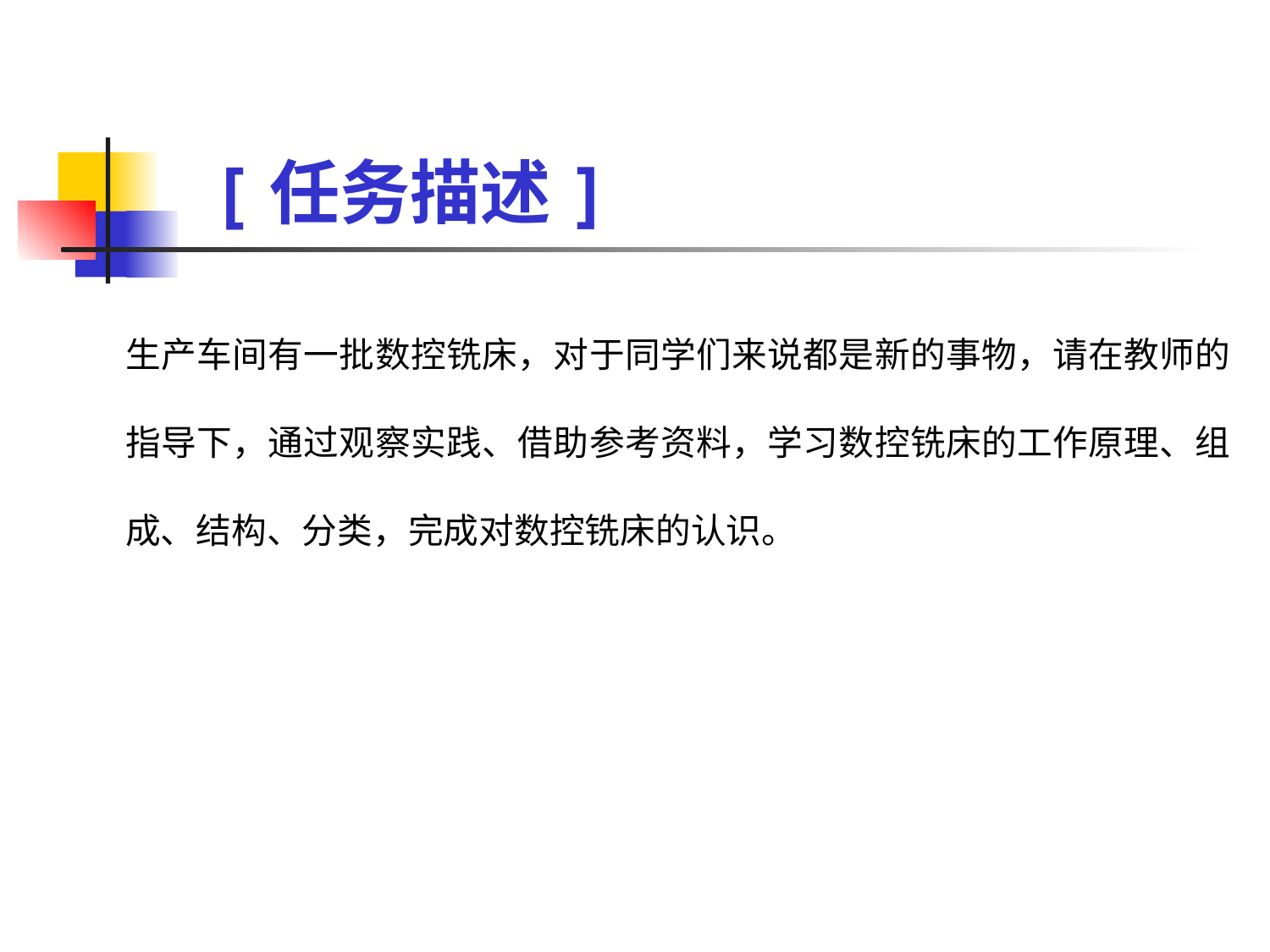

# [任务描述]
生产车间有一批数控铣床，对于同学们来说都是新的事物，请在教师的指导下，通过观察实践、借助参考资料，学习数控铣床的工作原理、组成、结构、分类，完成对数控铣床的认识。